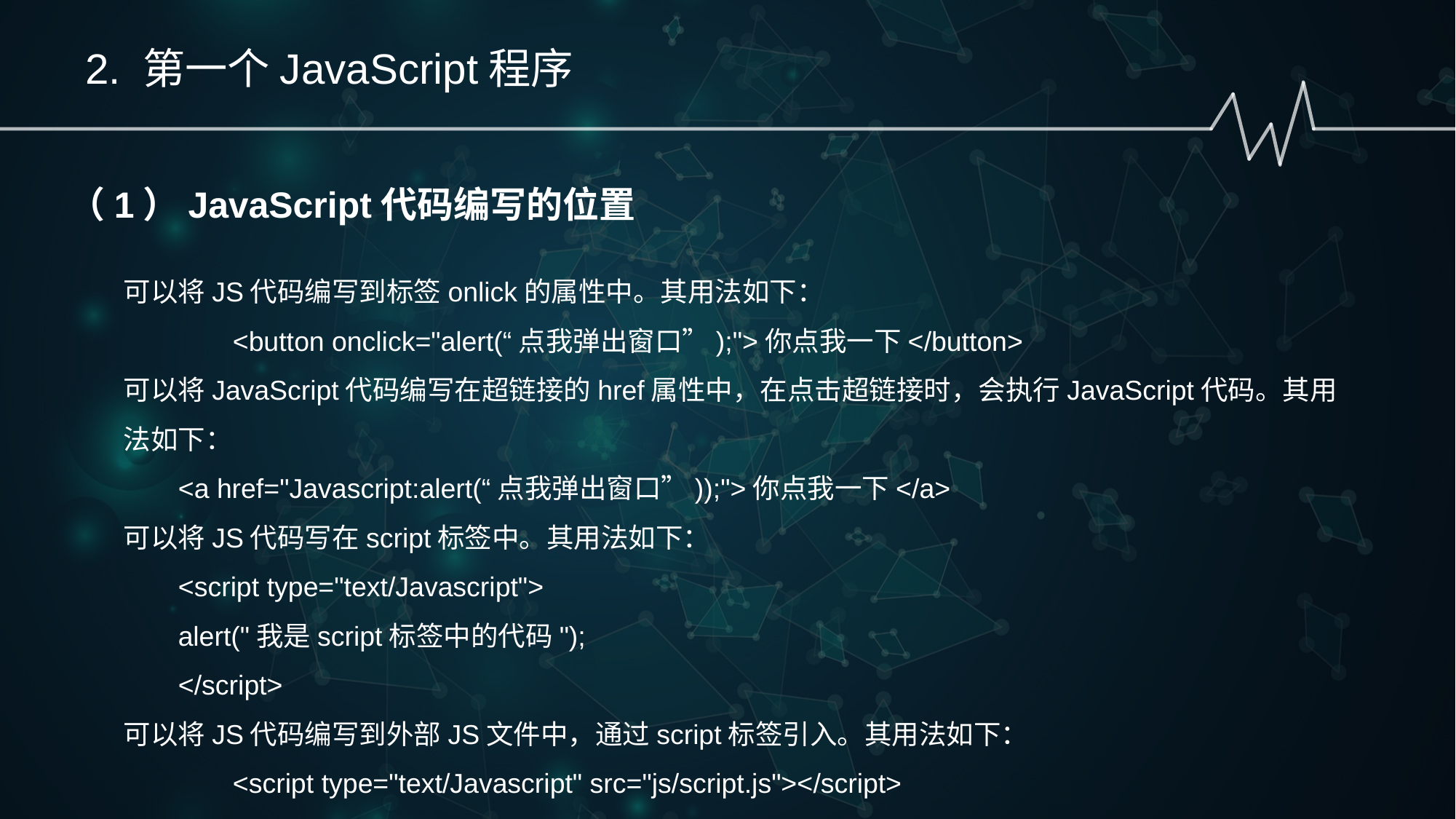

2. 第一个JavaScript程序
（1）JavaScript代码编写的位置

可以将JS代码编写到标签onlick的属性中。其用法如下：
	<button onclick="alert(“点我弹出窗口”);">你点我一下</button>
可以将JavaScript代码编写在超链接的href属性中，在点击超链接时，会执行JavaScript代码。其用法如下：
<a href="Javascript:alert(“点我弹出窗口”));">你点我一下</a>
可以将JS代码写在script标签中。其用法如下：
<script type="text/Javascript">
alert("我是script标签中的代码");
</script>
可以将JS代码编写到外部JS文件中，通过script标签引入。其用法如下：
	<script type="text/Javascript" src="js/script.js"></script>